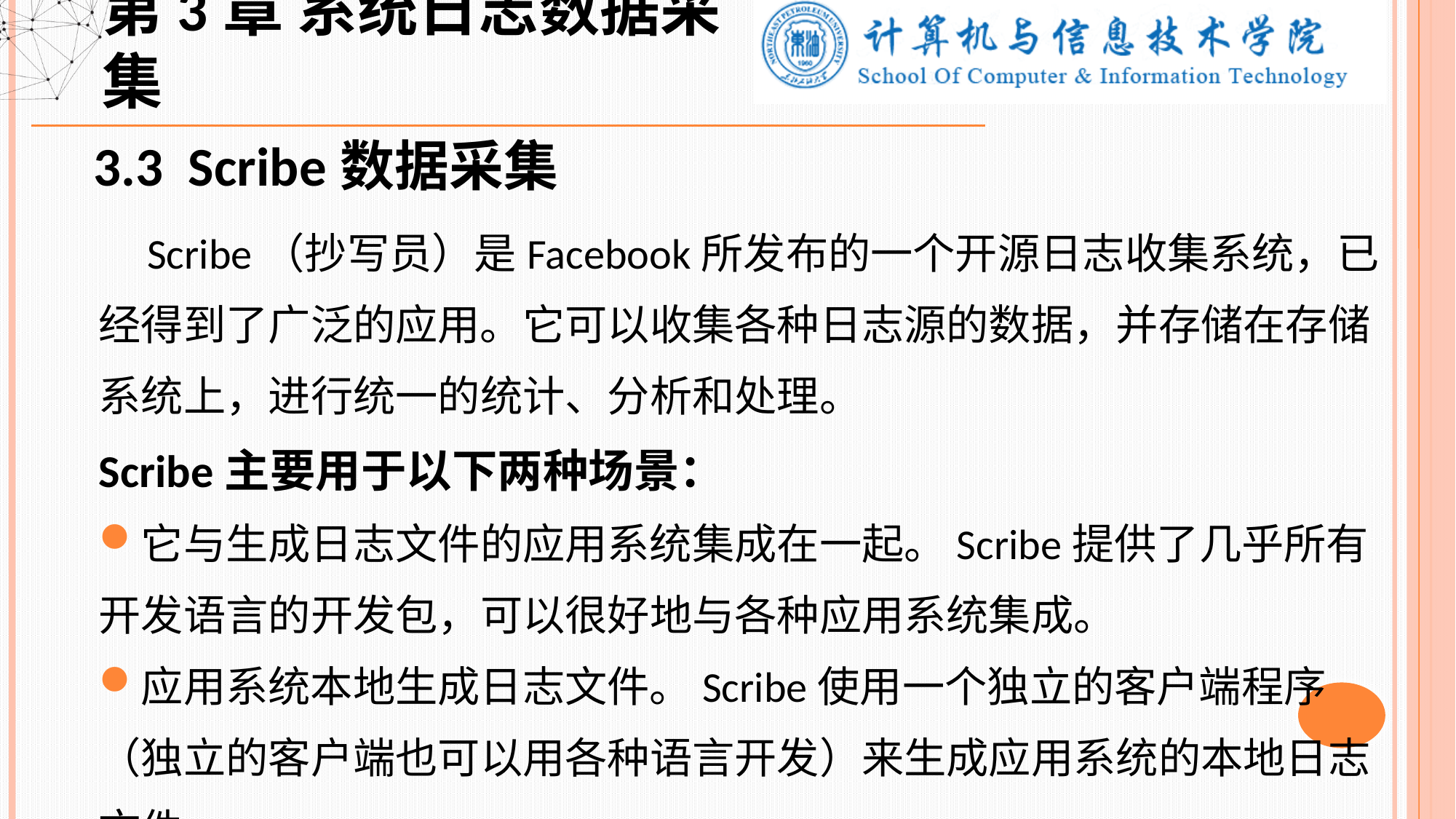

第3章 系统日志数据采集
3.3  Scribe数据采集

     Scribe（抄写员）是Facebook所发布的一个开源日志收集系统，已经得到了广泛的应用。它可以收集各种日志源的数据，并存储在存储系统上，进行统一的统计、分析和处理。
Scribe主要用于以下两种场景：
它与生成日志文件的应用系统集成在一起。Scribe提供了几乎所有开发语言的开发包，可以很好地与各种应用系统集成。
应用系统本地生成日志文件。Scribe使用一个独立的客户端程序（独立的客户端也可以用各种语言开发）来生成应用系统的本地日志文件。